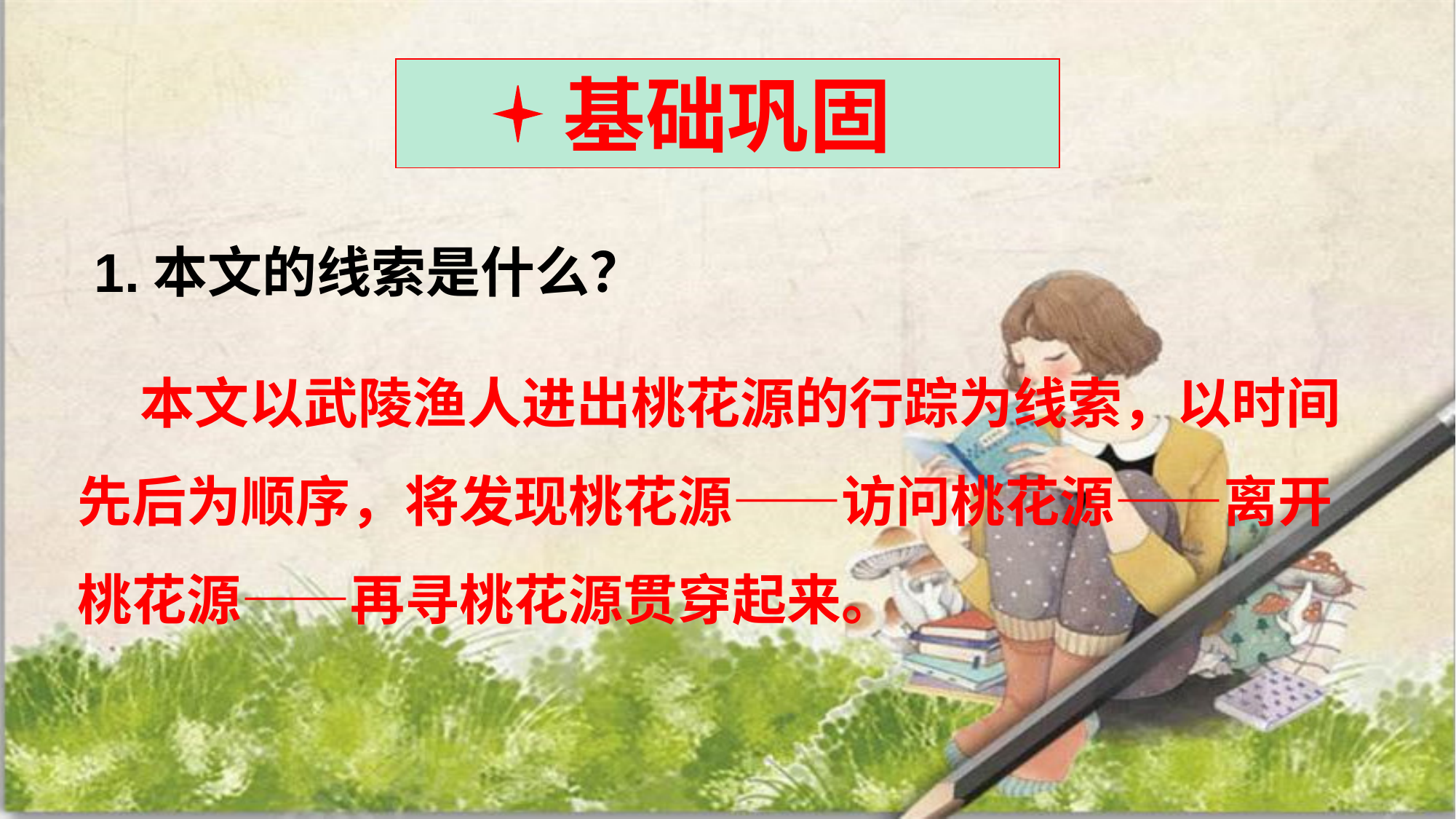

基础巩固

1.本文的线索是什么？
    本文以武陵渔人进出桃花源的行踪为线索，以时间先后为顺序，将发现桃花源——访问桃花源——离开桃花源——再寻桃花源贯穿起来。